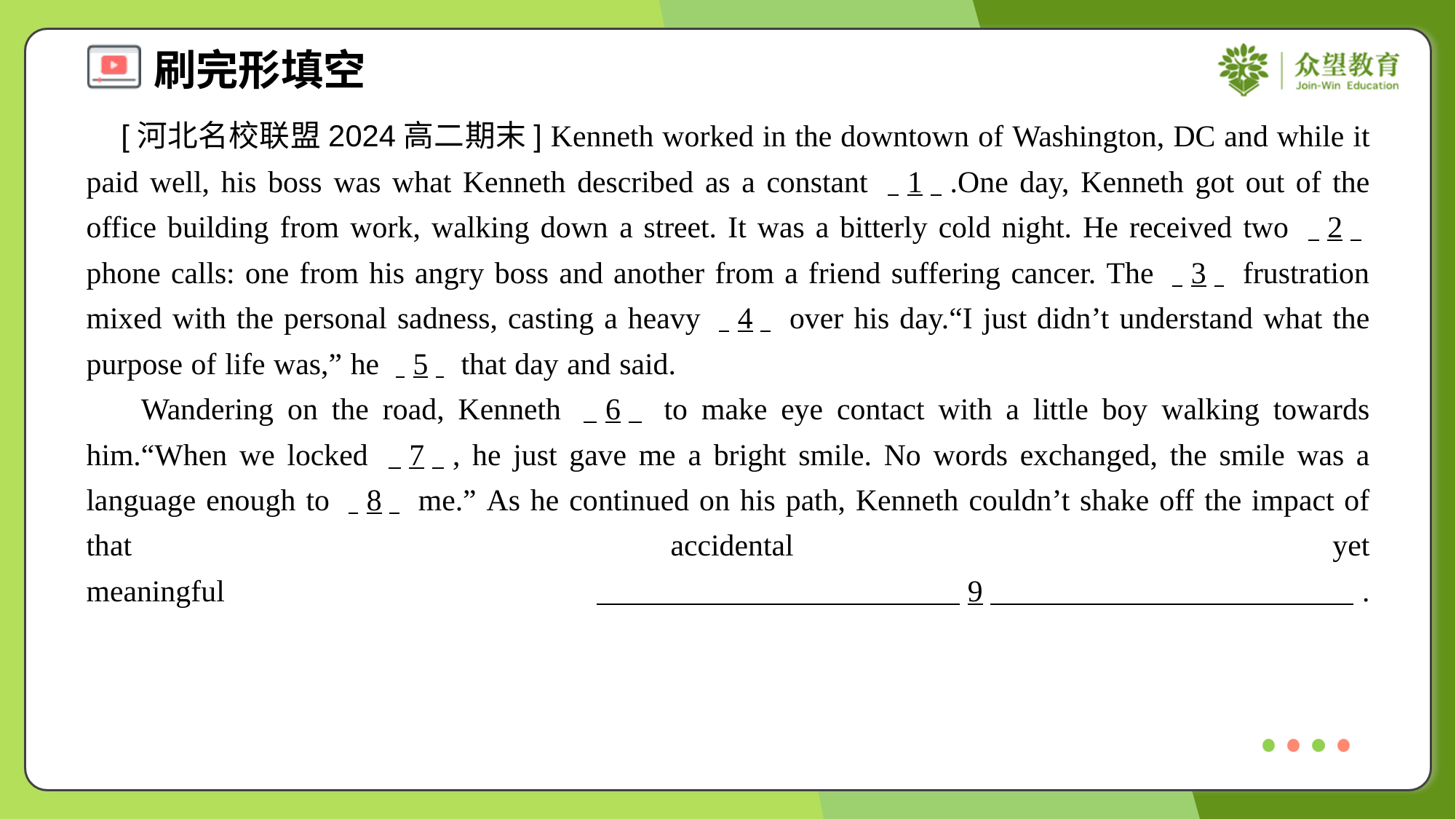

[河北名校联盟2024高二期末] Kenneth worked in the downtown of Washington, DC and while it paid well, his boss was what Kenneth described as a constant . .1. ..One day, Kenneth got out of the office building from work, walking down a street. It was a bitterly cold night. He received two . .2. . phone calls: one from his angry boss and another from a friend suffering cancer. The . .3. . frustration mixed with the personal sadness, casting a heavy . .4. . over his day.“I just didn’t understand what the purpose of life was,” he . .5. . that day and said.
    Wandering on the road, Kenneth . .6. . to make eye contact with a little boy walking towards him.“When we locked . .7. ., he just gave me a bright smile. No words exchanged, the smile was a language enough to . .8. . me.” As he continued on his path, Kenneth couldn’t shake off the impact of that accidental yet meaningful . .9. ..#2